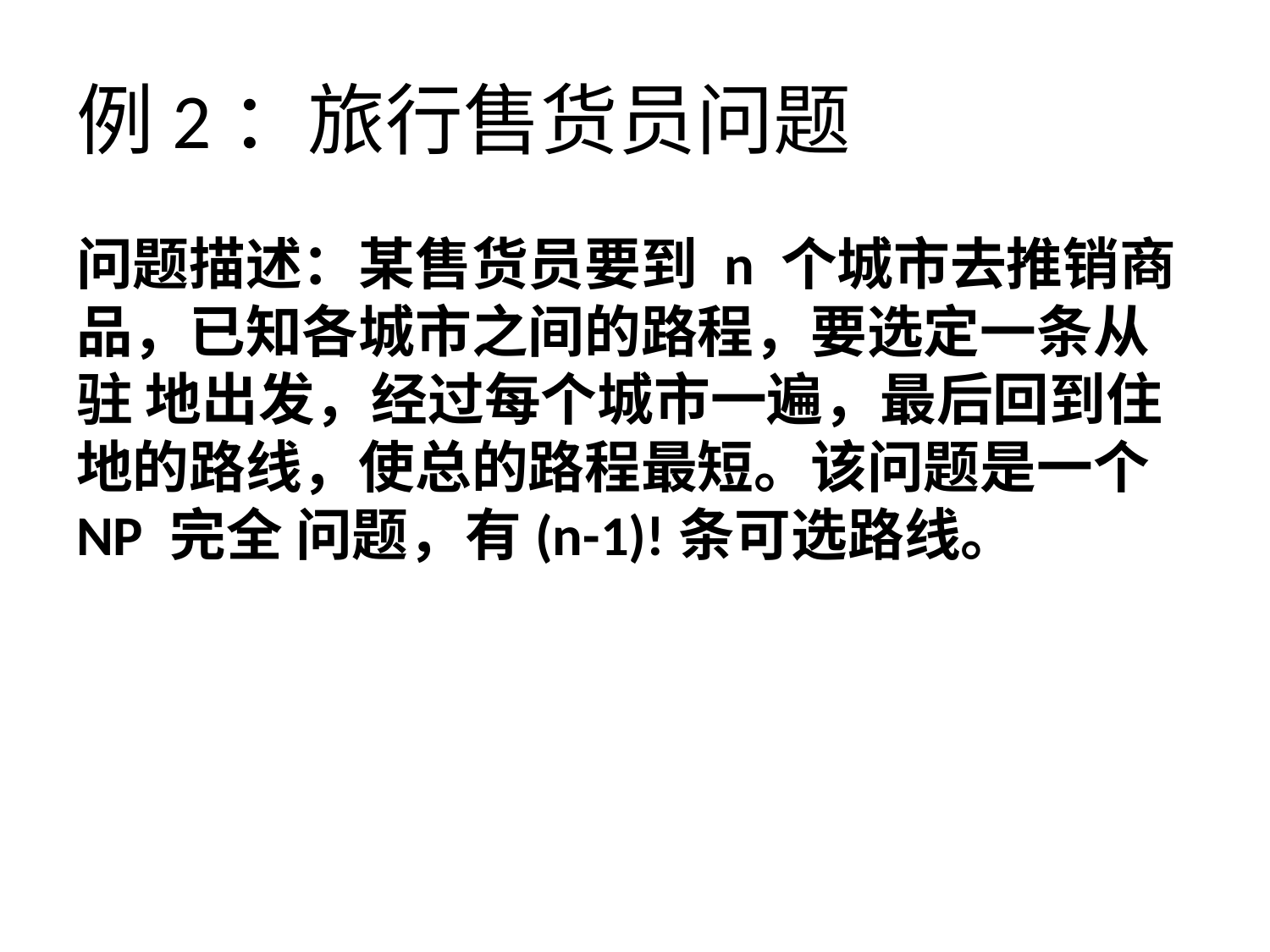

# 例2：旅行售货员问题
问题描述：某售货员要到 n 个城市去推销商品，已知各城市之间的路程，要选定一条从驻 地出发，经过每个城市一遍，最后回到住地的路线，使总的路程最短。该问题是一个 NP 完全 问题，有(n-1)!条可选路线。